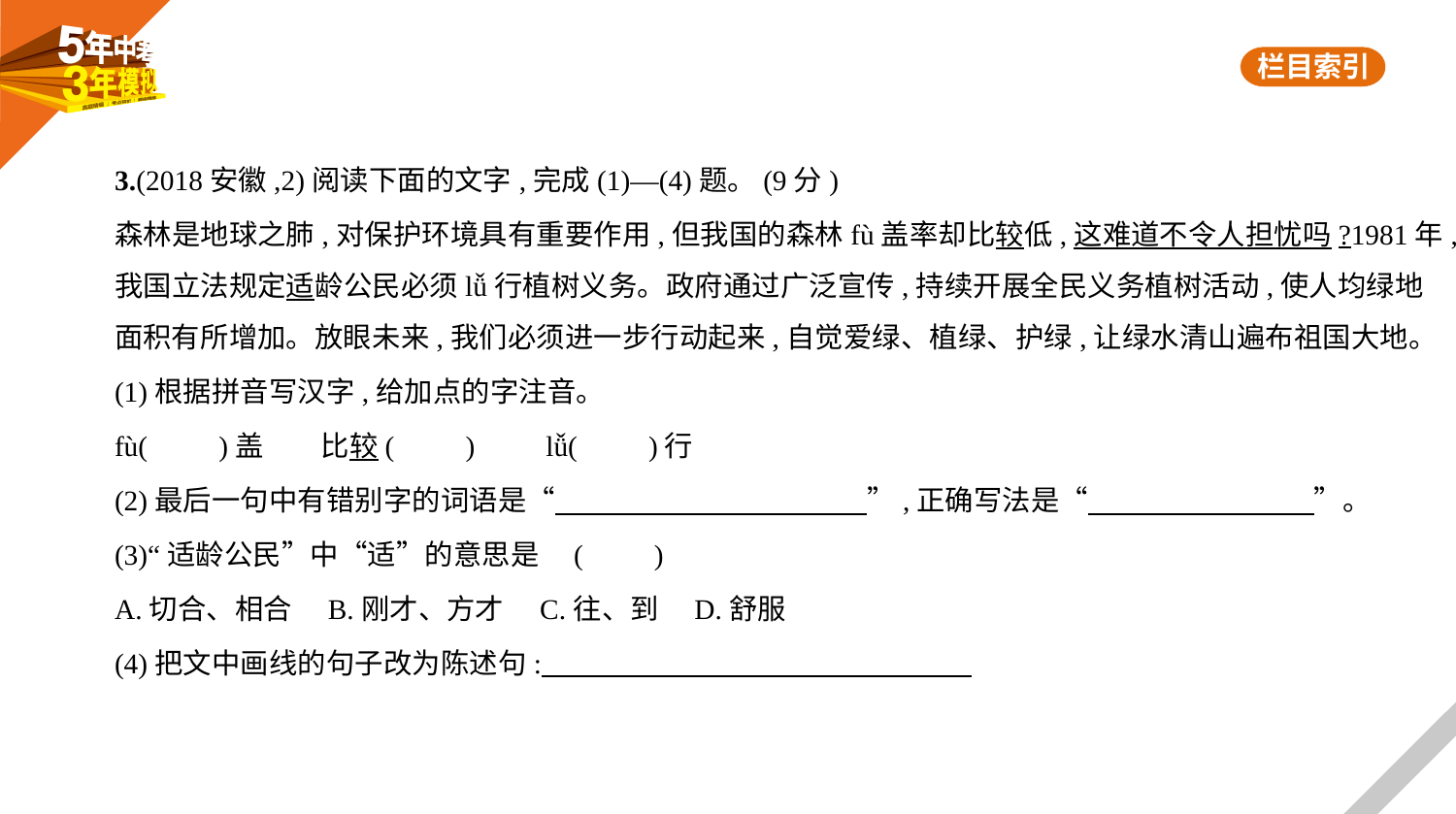

3.(2018安徽,2)阅读下面的文字,完成(1)—(4)题。(9分)
森林是地球之肺,对保护环境具有重要作用,但我国的森林fù盖率却比较低,这难道不令人担忧吗?1981年,
我国立法规定适龄公民必须lǚ行植树义务。政府通过广泛宣传,持续开展全民义务植树活动,使人均绿地
面积有所增加。放眼未来,我们必须进一步行动起来,自觉爱绿、植绿、护绿,让绿水清山遍布祖国大地。
(1)根据拼音写汉字,给加点的字注音。
fù(　　)盖　　比较(　　)　　lǚ(　　)行
(2)最后一句中有错别字的词语是“　　　　　　　　　　    ”,正确写法是“　　　　　　　    ”。
(3)“适龄公民”中“适”的意思是 (　　)
A.切合、相合　B.刚才、方才　C.往、到　D.舒服
(4)把文中画线的句子改为陈述句: